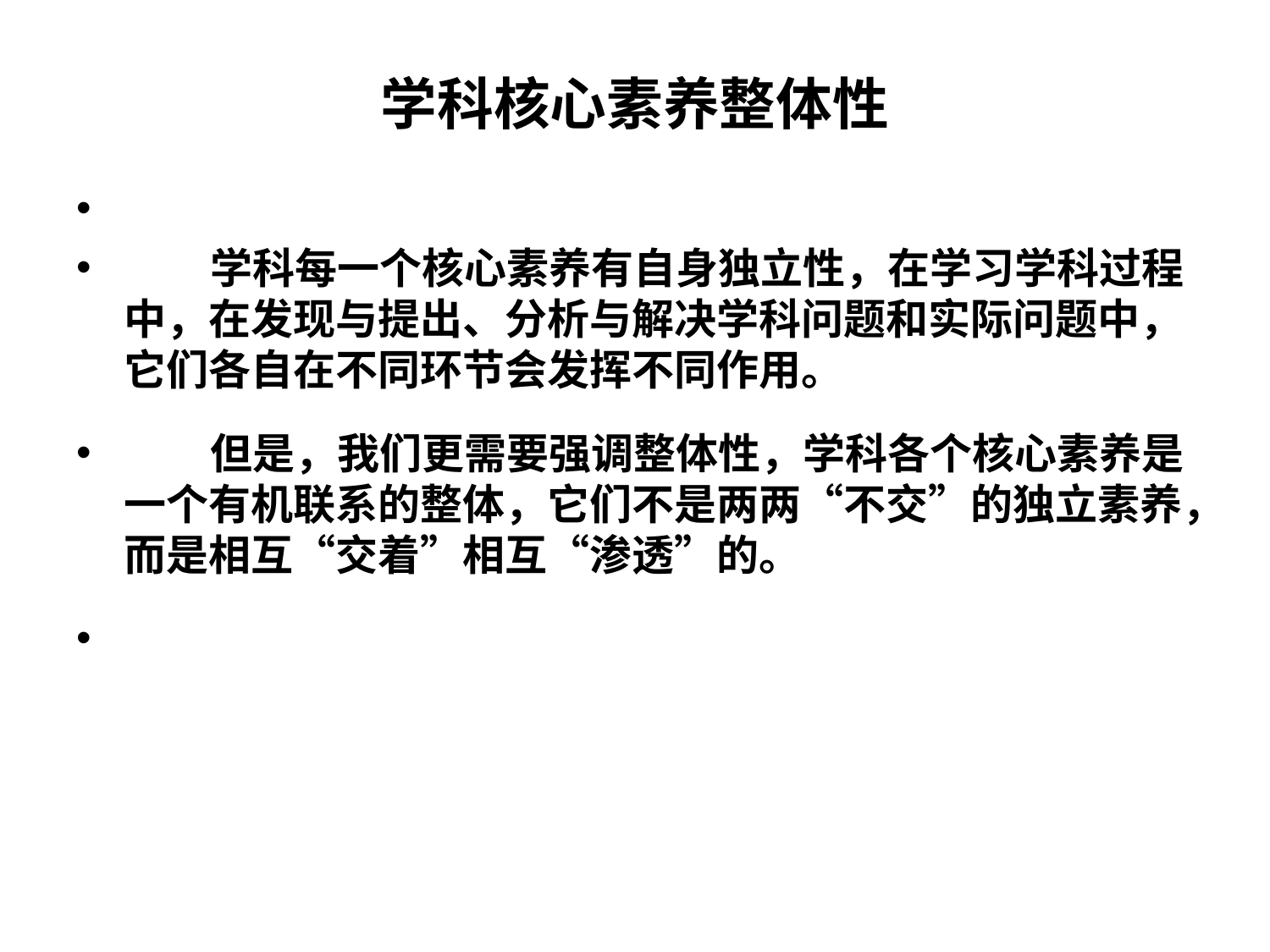

# 学科核心素养整体性

        学科每一个核心素养有自身独立性，在学习学科过程中，在发现与提出、分析与解决学科问题和实际问题中，它们各自在不同环节会发挥不同作用。

        但是，我们更需要强调整体性，学科各个核心素养是一个有机联系的整体，它们不是两两“不交”的独立素养，而是相互“交着”相互“渗透”的。